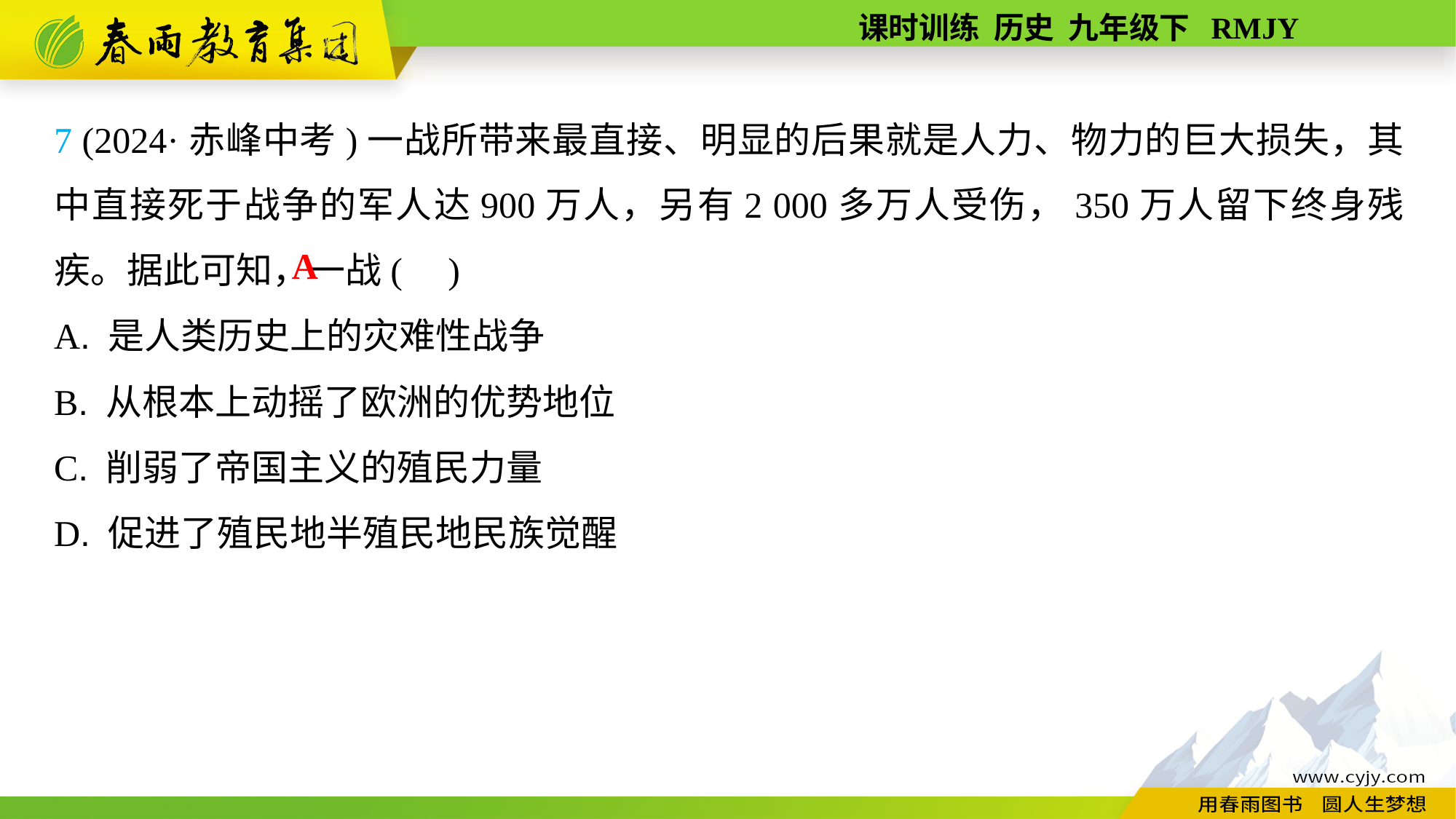

7 (2024·赤峰中考)一战所带来最直接、明显的后果就是人力、物力的巨大损失，其中直接死于战争的军人达900万人，另有2 000多万人受伤，350万人留下终身残疾。据此可知，一战(     )
A. 是人类历史上的灾难性战争
B. 从根本上动摇了欧洲的优势地位
C. 削弱了帝国主义的殖民力量
D. 促进了殖民地半殖民地民族觉醒
A